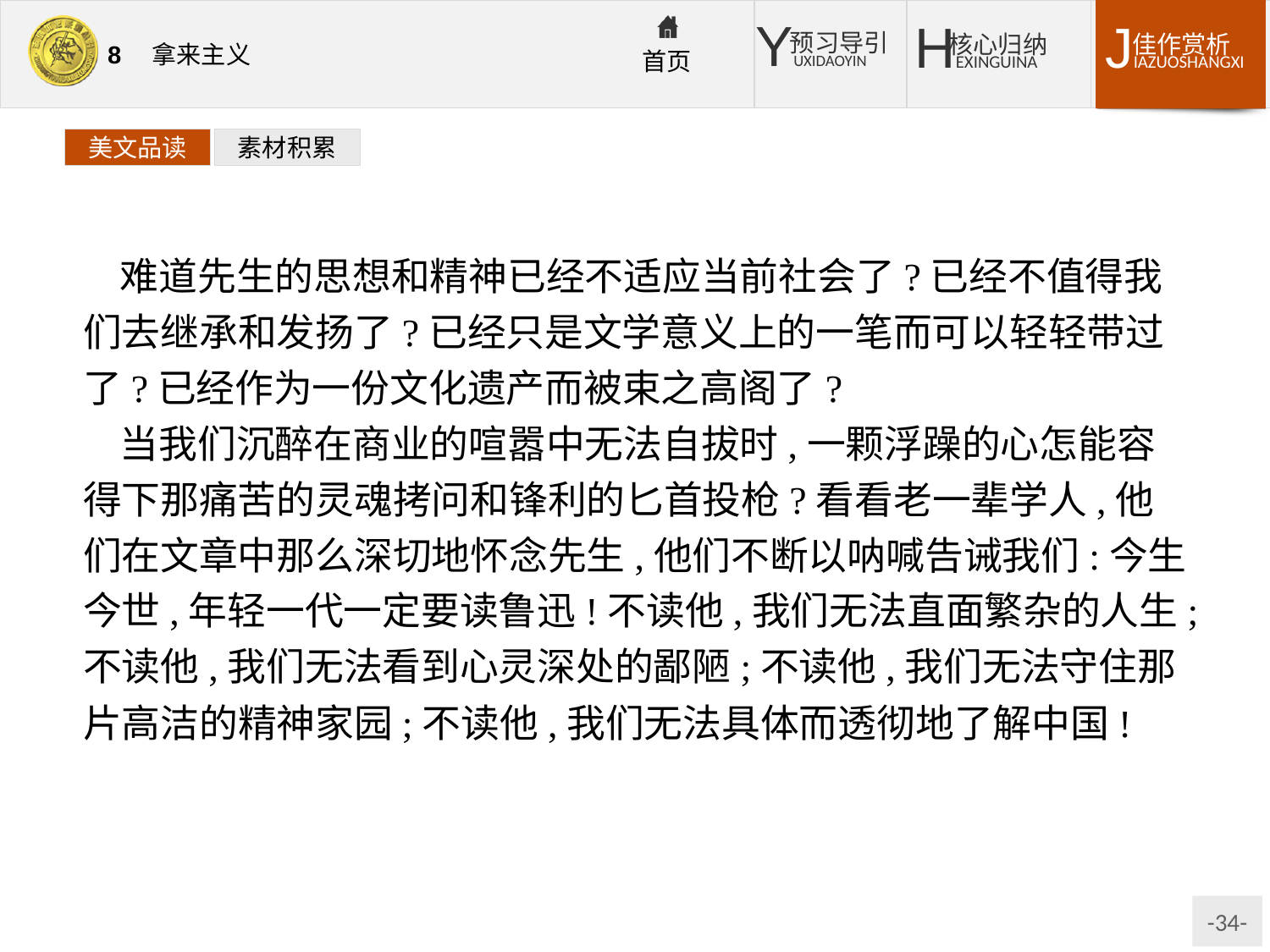

美文品读
素材积累
难道先生的思想和精神已经不适应当前社会了?已经不值得我们去继承和发扬了?已经只是文学意义上的一笔而可以轻轻带过了?已经作为一份文化遗产而被束之高阁了?
当我们沉醉在商业的喧嚣中无法自拔时,一颗浮躁的心怎能容得下那痛苦的灵魂拷问和锋利的匕首投枪?看看老一辈学人,他们在文章中那么深切地怀念先生,他们不断以呐喊告诫我们:今生今世,年轻一代一定要读鲁迅!不读他,我们无法直面繁杂的人生;不读他,我们无法看到心灵深处的鄙陋;不读他,我们无法守住那片高洁的精神家园;不读他,我们无法具体而透彻地了解中国!